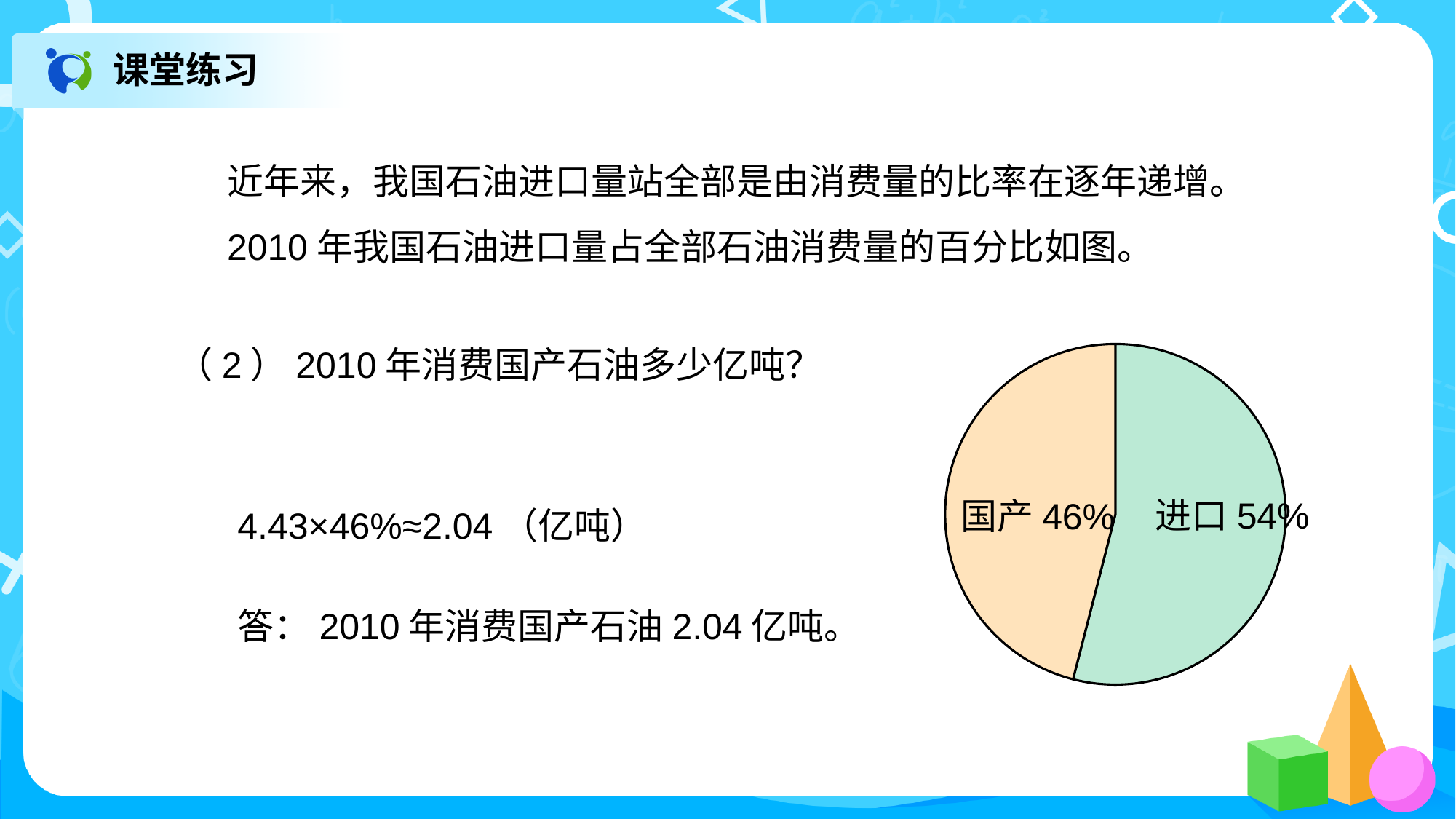

课堂练习
近年来，我国石油进口量站全部是由消费量的比率在逐年递增。2010年我国石油进口量占全部石油消费量的百分比如图。
（2）2010年消费国产石油多少亿吨？

### Chart

| Category | 销售额 |
|---|---|
| 进口 | 0.54 |
| 国产 | 0.46 |
进口54%
国产46%
4.43×46%≈2.04（亿吨）
答：2010年消费国产石油2.04亿吨。